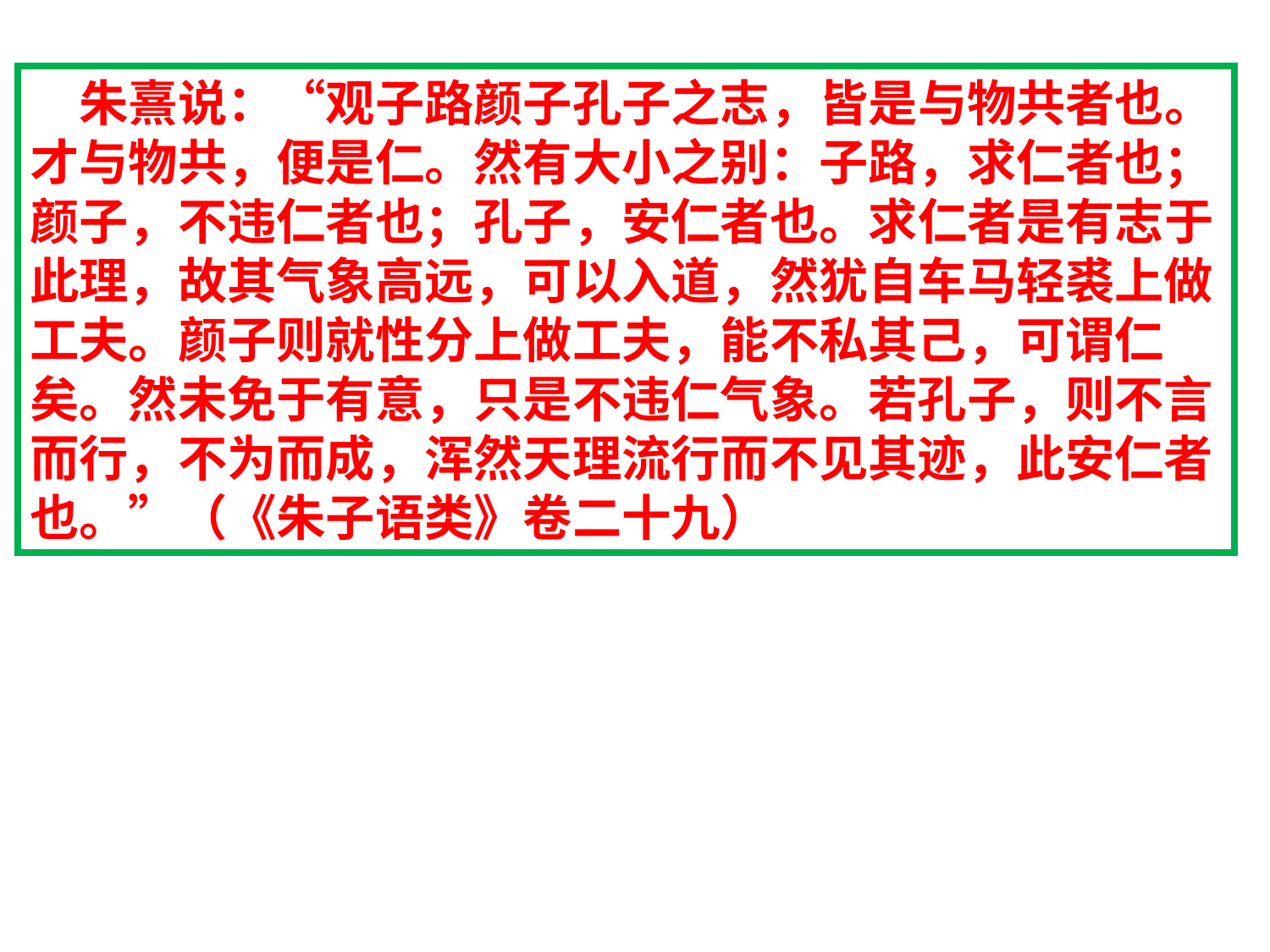

朱熹说：“观子路颜子孔子之志，皆是与物共者也。才与物共，便是仁。然有大小之别：子路，求仁者也；颜子，不违仁者也；孔子，安仁者也。求仁者是有志于此理，故其气象高远，可以入道，然犹自车马轻裘上做工夫。颜子则就性分上做工夫，能不私其己，可谓仁矣。然未免于有意，只是不违仁气象。若孔子，则不言而行，不为而成，浑然天理流行而不见其迹，此安仁者也。”（《朱子语类》卷二十九）